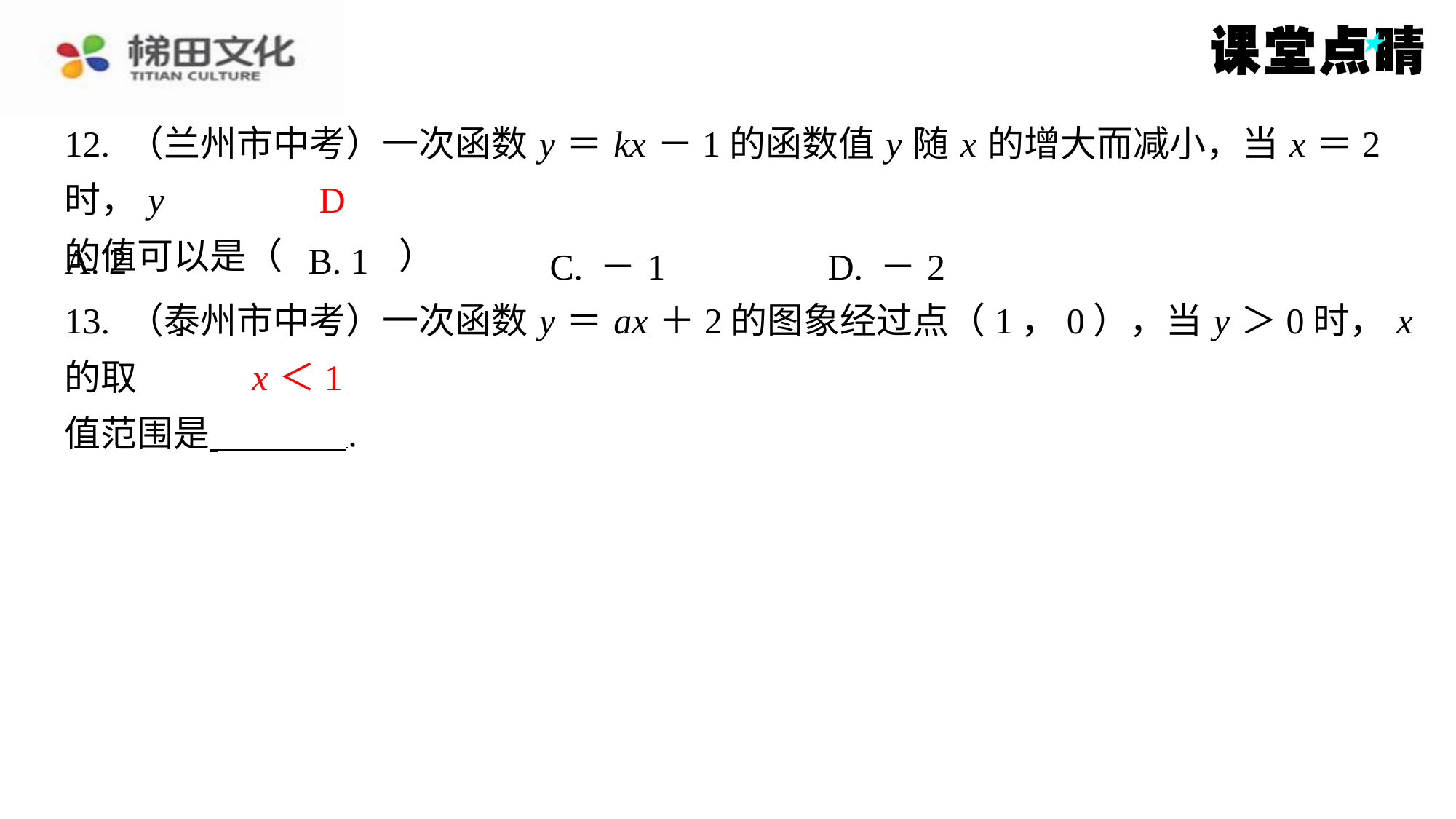

12. （兰州市中考）一次函数 y ＝ kx －1的函数值 y 随 x 的增大而减小，当 x ＝2时， y
的值可以是（　D　）
D
| A. 2 | B. 1 | C. －1 | D. －2 |
| --- | --- | --- | --- |
13. （泰州市中考）一次函数 y ＝ ax ＋2的图象经过点（1，0），当 y ＞0时， x 的取
值范围是                     ⁠.
x ＜1